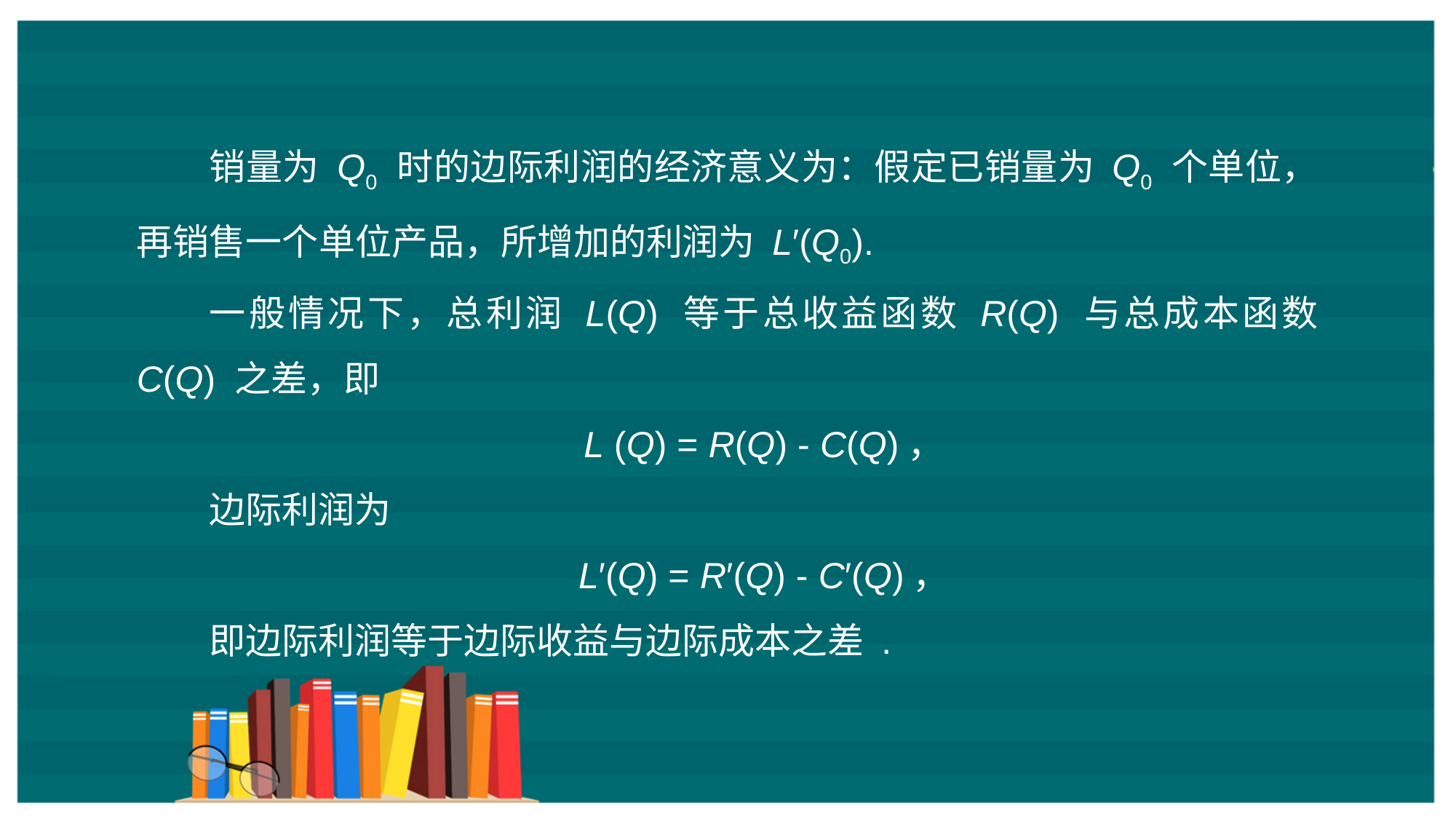

销量为 Q0 时的边际利润的经济意义为：假定已销量为 Q0 个单位，再销售一个单位产品，所增加的利润为 L′(Q0).
一般情况下，总利润 L(Q) 等于总收益函数 R(Q) 与总成本函数 C(Q) 之差，即
L (Q) = R(Q) - C(Q)，
边际利润为
L′(Q) = R′(Q) - C′(Q)，
即边际利润等于边际收益与边际成本之差 .